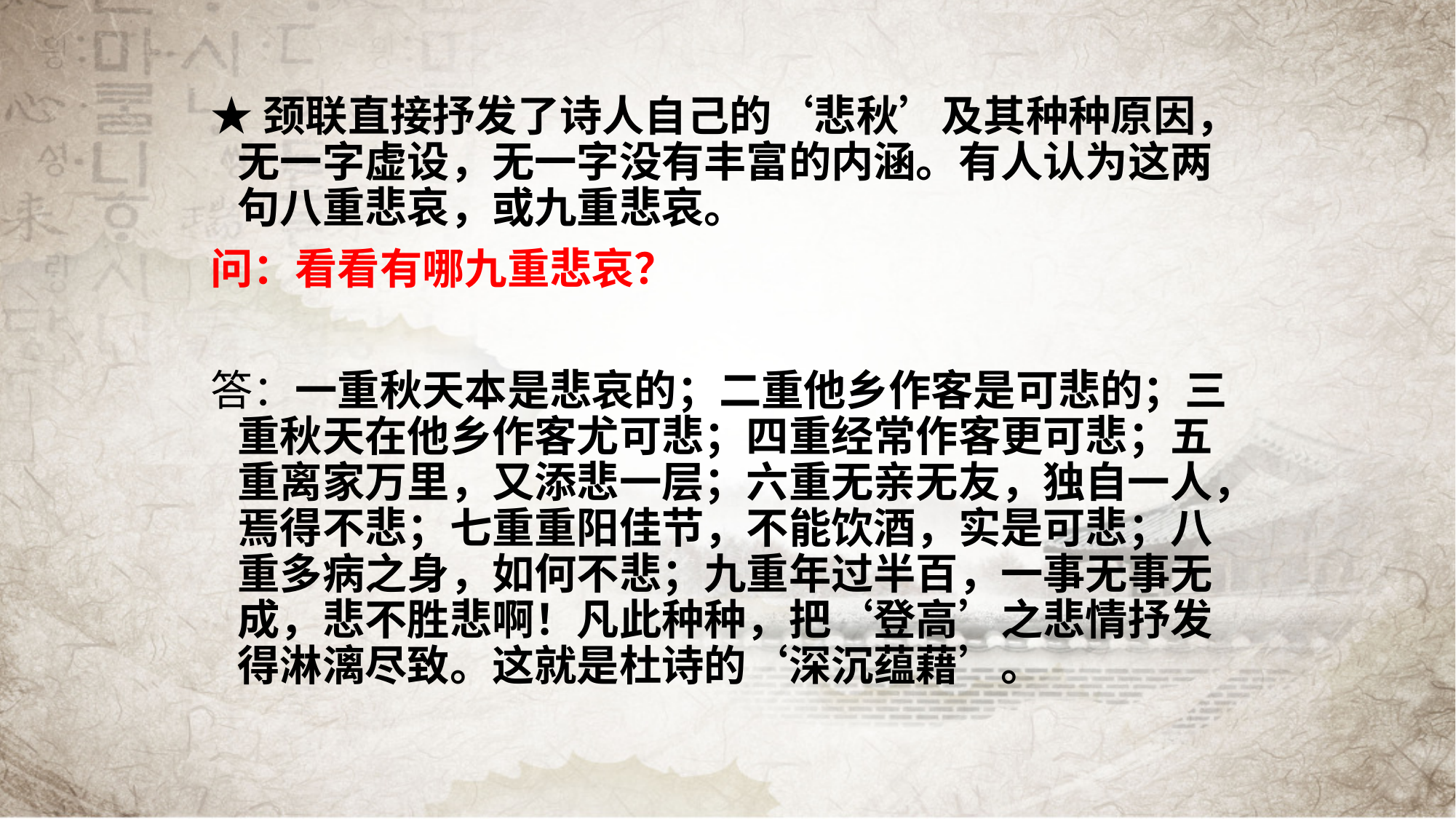

★颈联直接抒发了诗人自己的‘悲秋’及其种种原因，无一字虚设，无一字没有丰富的内涵。有人认为这两句八重悲哀，或九重悲哀。
问：看看有哪九重悲哀？

答：一重秋天本是悲哀的；二重他乡作客是可悲的；三重秋天在他乡作客尤可悲；四重经常作客更可悲；五重离家万里，又添悲一层；六重无亲无友，独自一人，焉得不悲；七重重阳佳节，不能饮酒，实是可悲；八重多病之身，如何不悲；九重年过半百，一事无事无成，悲不胜悲啊！凡此种种，把‘登高’之悲情抒发得淋漓尽致。这就是杜诗的‘深沉蕴藉’。